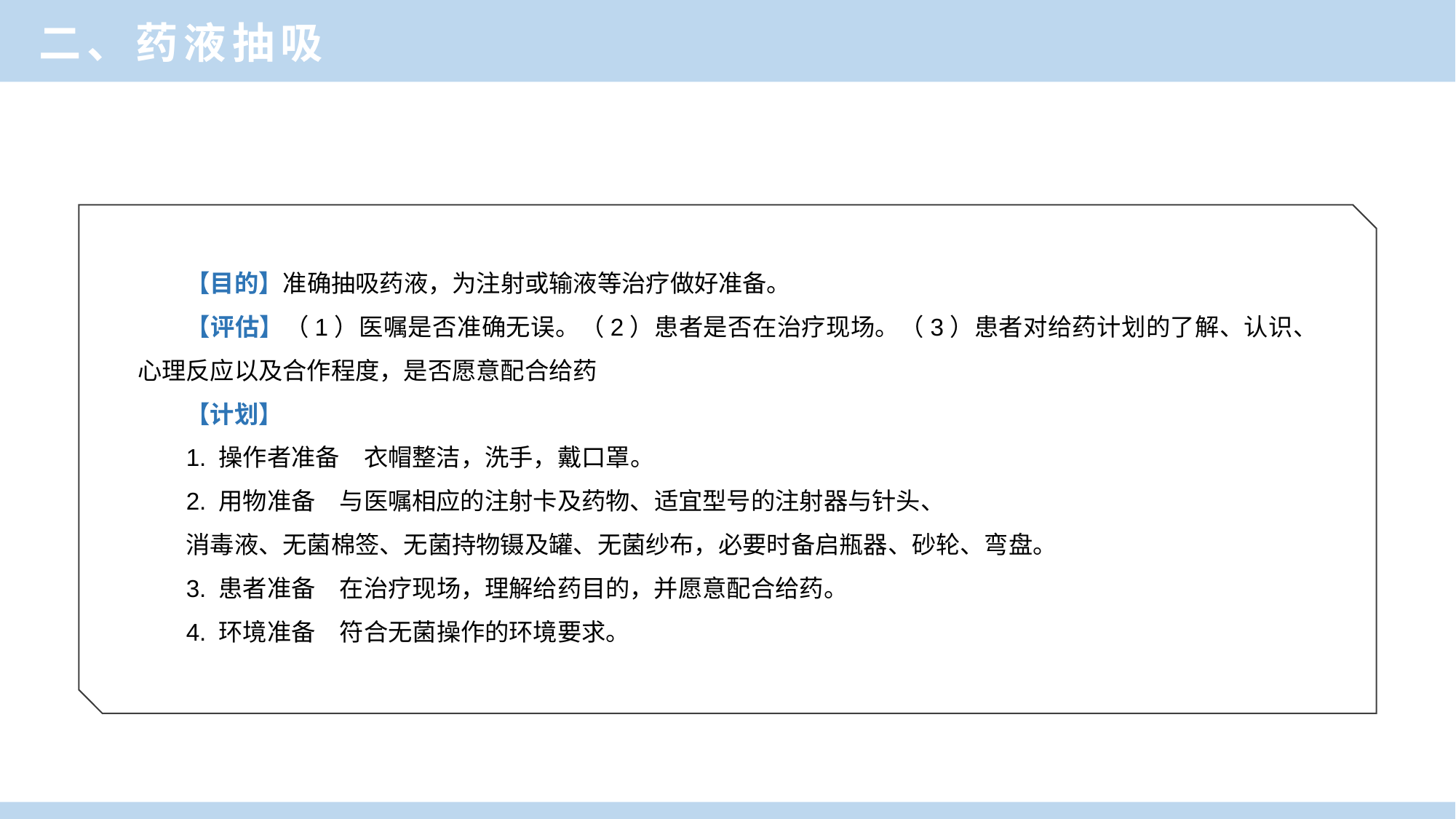

二、药液抽吸

【目的】准确抽吸药液，为注射或输液等治疗做好准备。
【评估】（1）医嘱是否准确无误。（2）患者是否在治疗现场。（3）患者对给药计划的了解、认识、心理反应以及合作程度，是否愿意配合给药
【计划】
1. 操作者准备　衣帽整洁，洗手，戴口罩。
2. 用物准备　与医嘱相应的注射卡及药物、适宜型号的注射器与针头、
消毒液、无菌棉签、无菌持物镊及罐、无菌纱布，必要时备启瓶器、砂轮、弯盘。
3. 患者准备　在治疗现场，理解给药目的，并愿意配合给药。
4. 环境准备　符合无菌操作的环境要求。